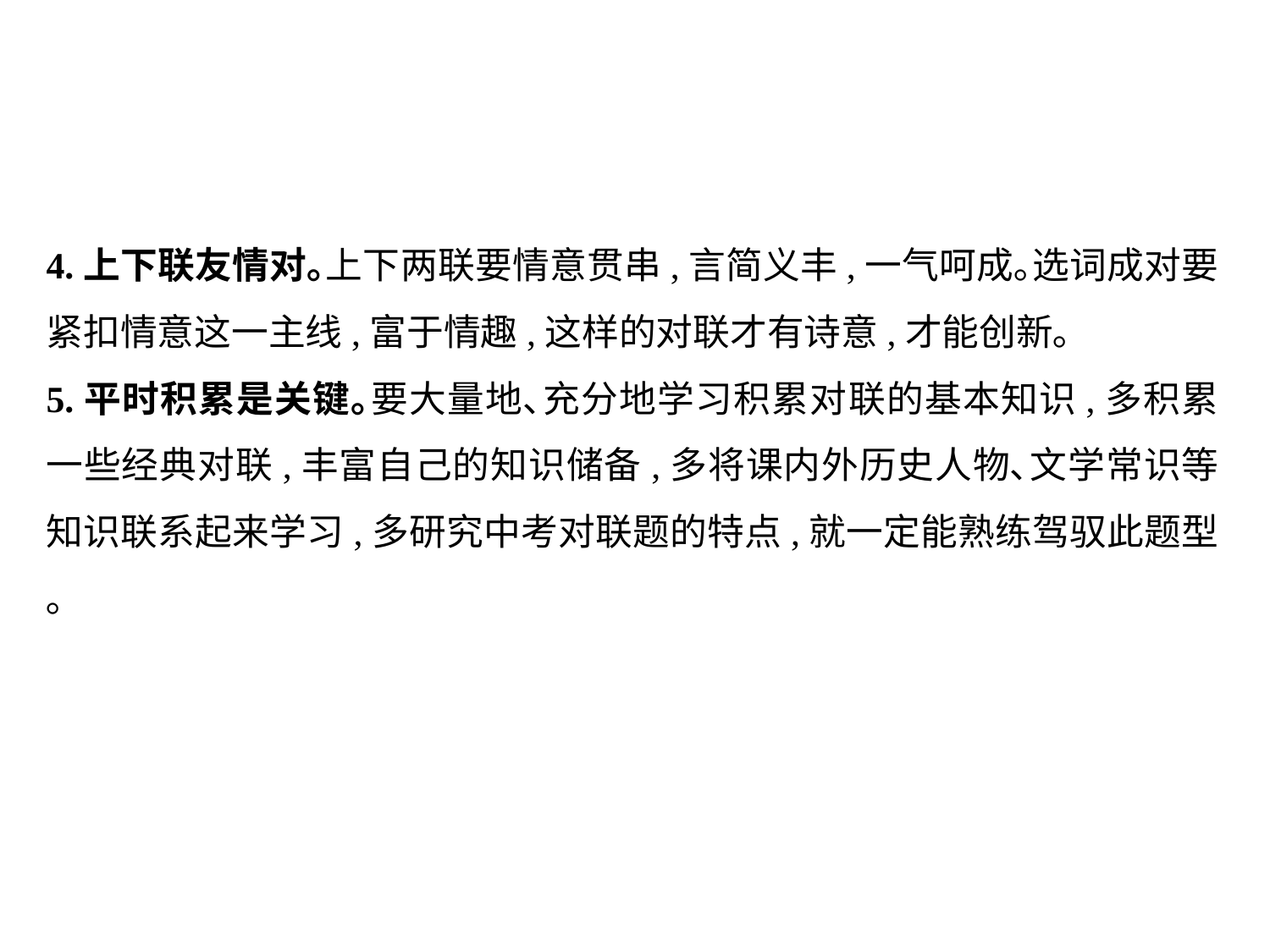

4.上下联友情对｡上下两联要情意贯串,言简义丰,一气呵成｡选词成对要紧扣情意这一主线,富于情趣,这样的对联才有诗意,才能创新｡
5.平时积累是关键｡要大量地､充分地学习积累对联的基本知识,多积累一些经典对联,丰富自己的知识储备,多将课内外历史人物､文学常识等知识联系起来学习,多研究中考对联题的特点,就一定能熟练驾驭此题型｡